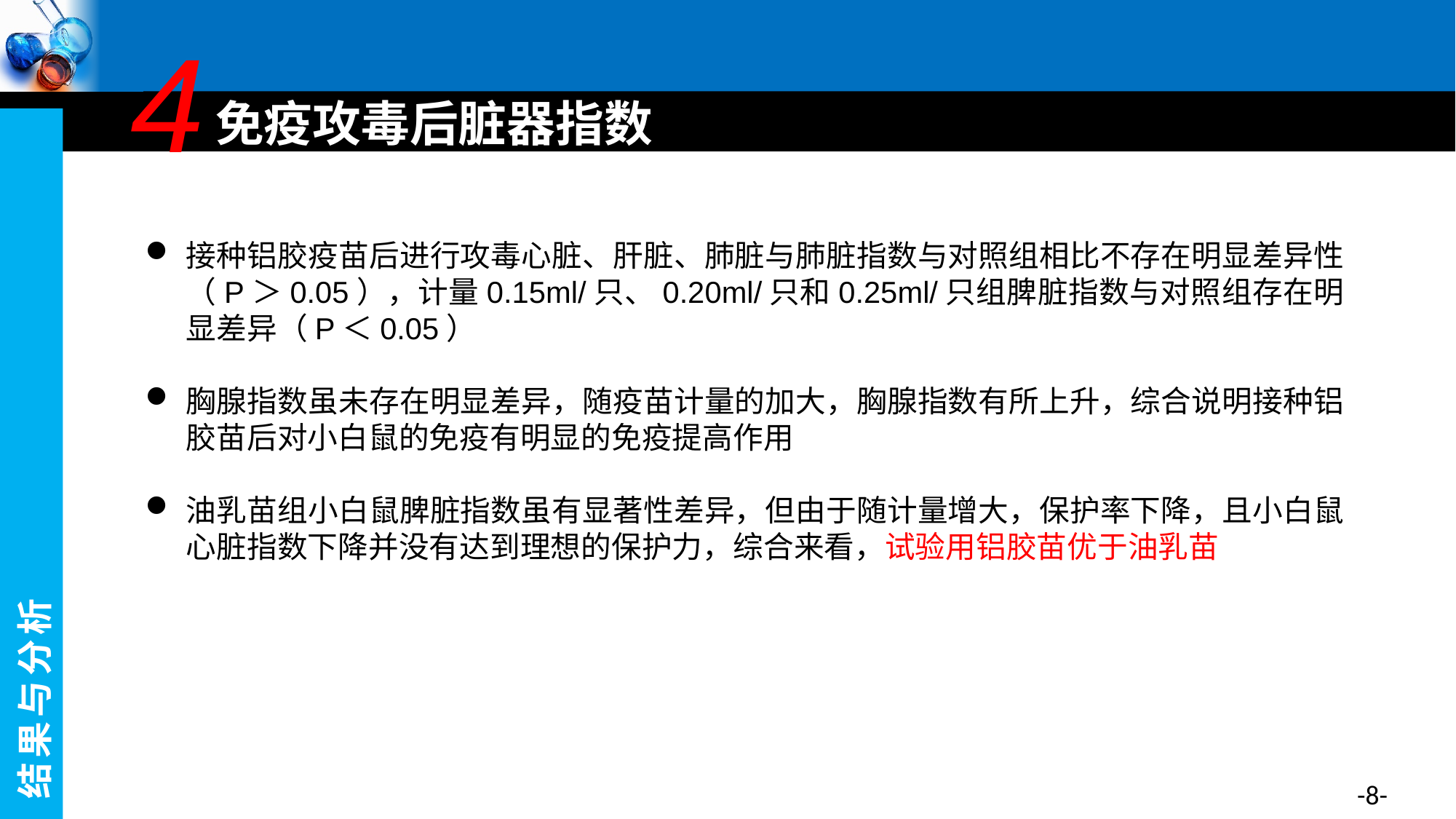

4
免疫攻毒后脏器指数
接种铝胶疫苗后进行攻毒心脏、肝脏、肺脏与肺脏指数与对照组相比不存在明显差异性（P＞0.05），计量0.15ml/只、0.20ml/只和0.25ml/只组脾脏指数与对照组存在明显差异（P＜0.05）

胸腺指数虽未存在明显差异，随疫苗计量的加大，胸腺指数有所上升，综合说明接种铝胶苗后对小白鼠的免疫有明显的免疫提高作用

油乳苗组小白鼠脾脏指数虽有显著性差异，但由于随计量增大，保护率下降，且小白鼠心脏指数下降并没有达到理想的保护力，综合来看，试验用铝胶苗优于油乳苗